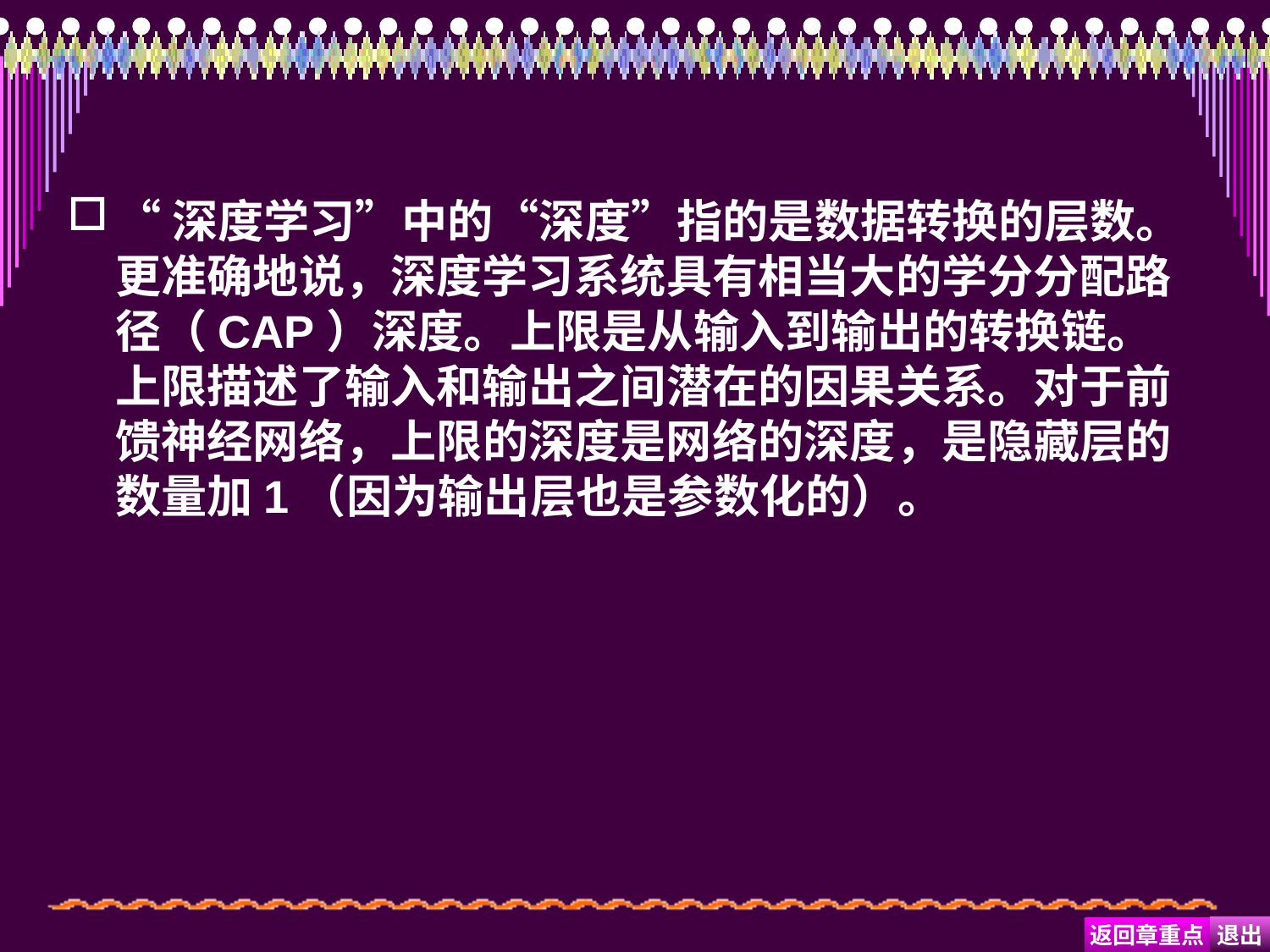

#
“深度学习”中的“深度”指的是数据转换的层数。更准确地说，深度学习系统具有相当大的学分分配路径（CAP）深度。上限是从输入到输出的转换链。上限描述了输入和输出之间潜在的因果关系。对于前馈神经网络，上限的深度是网络的深度，是隐藏层的数量加1（因为输出层也是参数化的）。